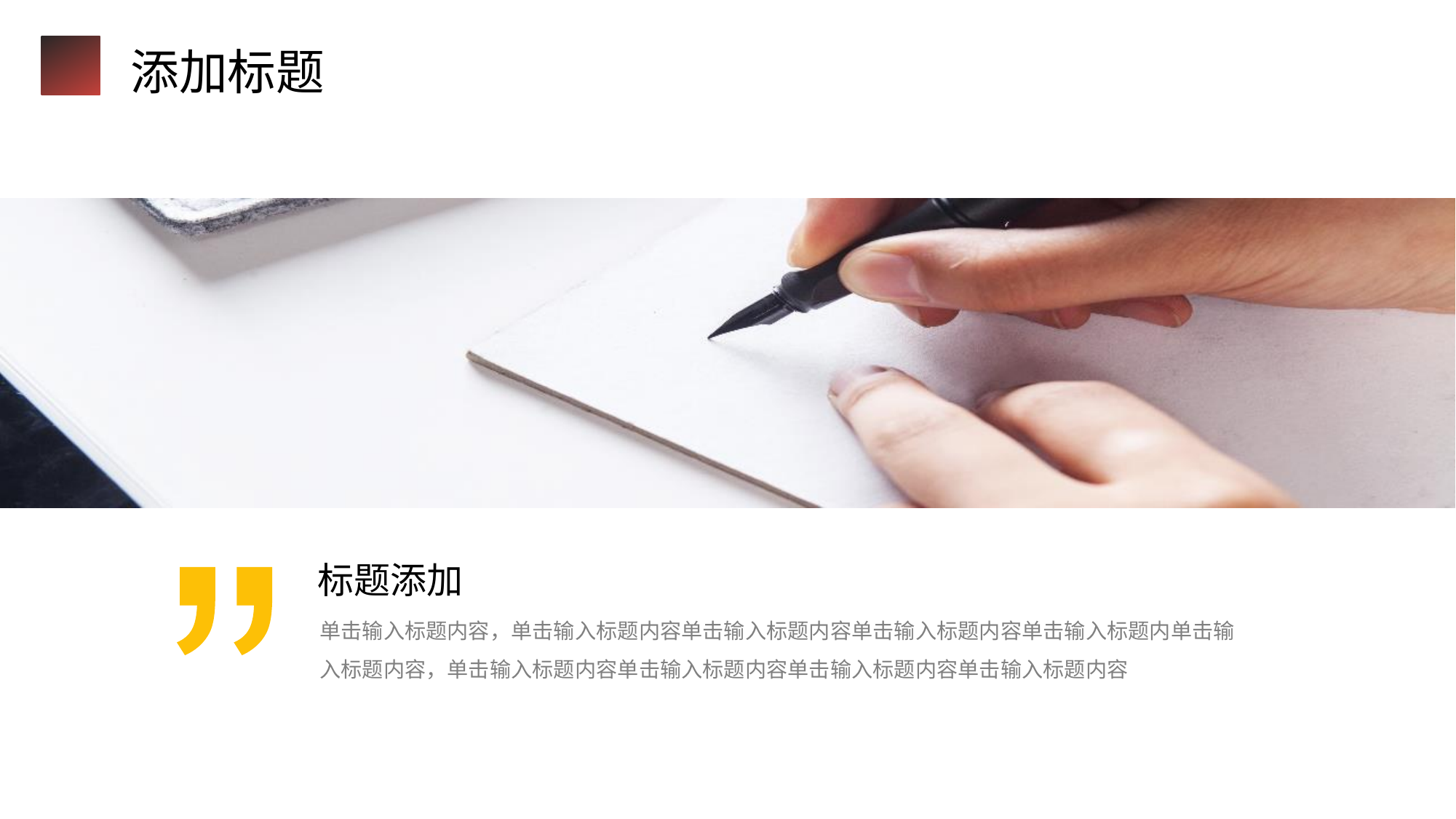

添加标题

标题添加
单击输入标题内容，单击输入标题内容单击输入标题内容单击输入标题内容单击输入标题内单击输入标题内容，单击输入标题内容单击输入标题内容单击输入标题内容单击输入标题内容